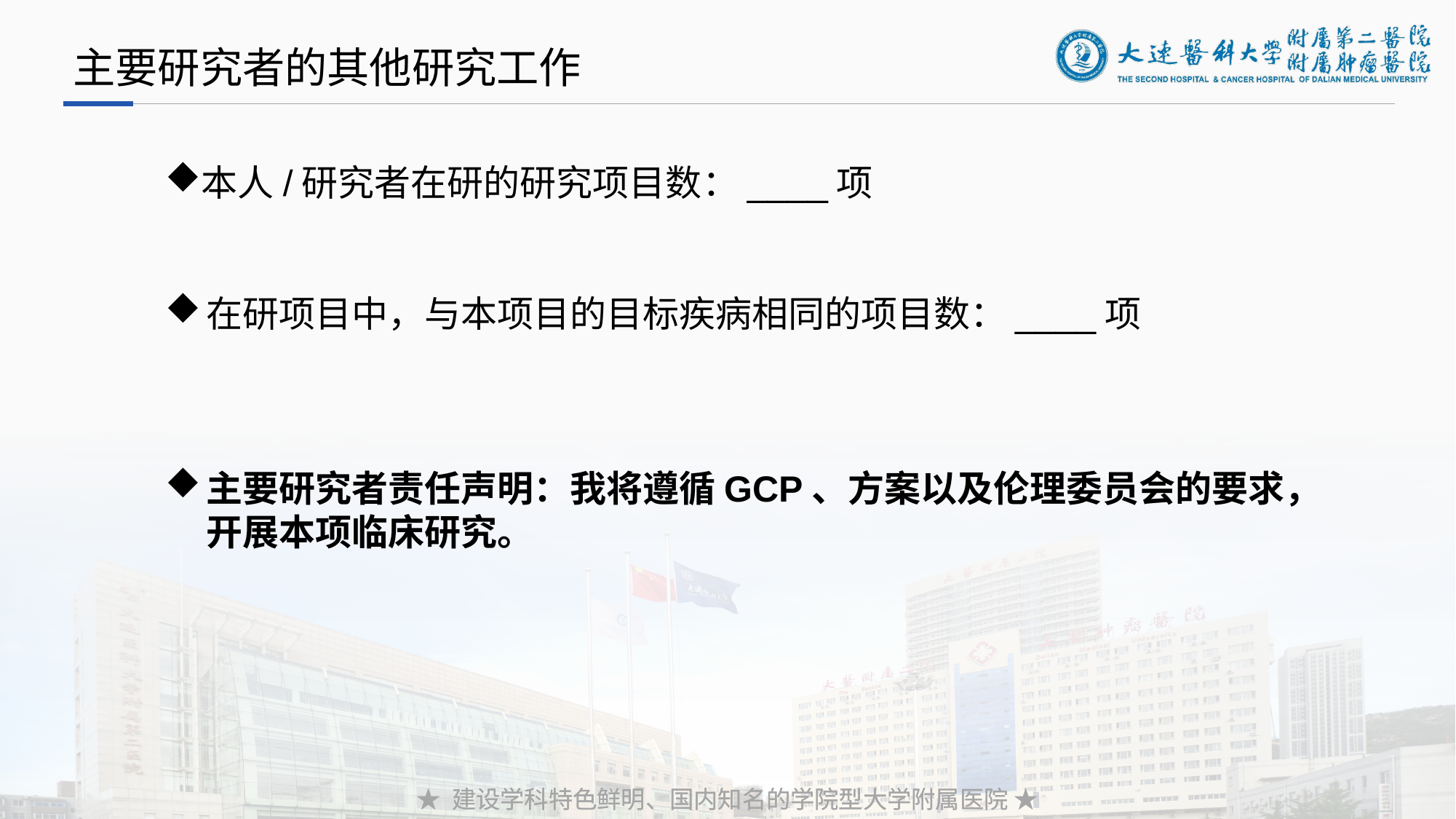

主要研究者的其他研究工作
本人/研究者在研的研究项目数：____项

在研项目中，与本项目的目标疾病相同的项目数：____项

主要研究者责任声明：我将遵循GCP、方案以及伦理委员会的要求，开展本项临床研究。

★ 建设学科特色鲜明、国内知名的学院型大学附属医院 ★